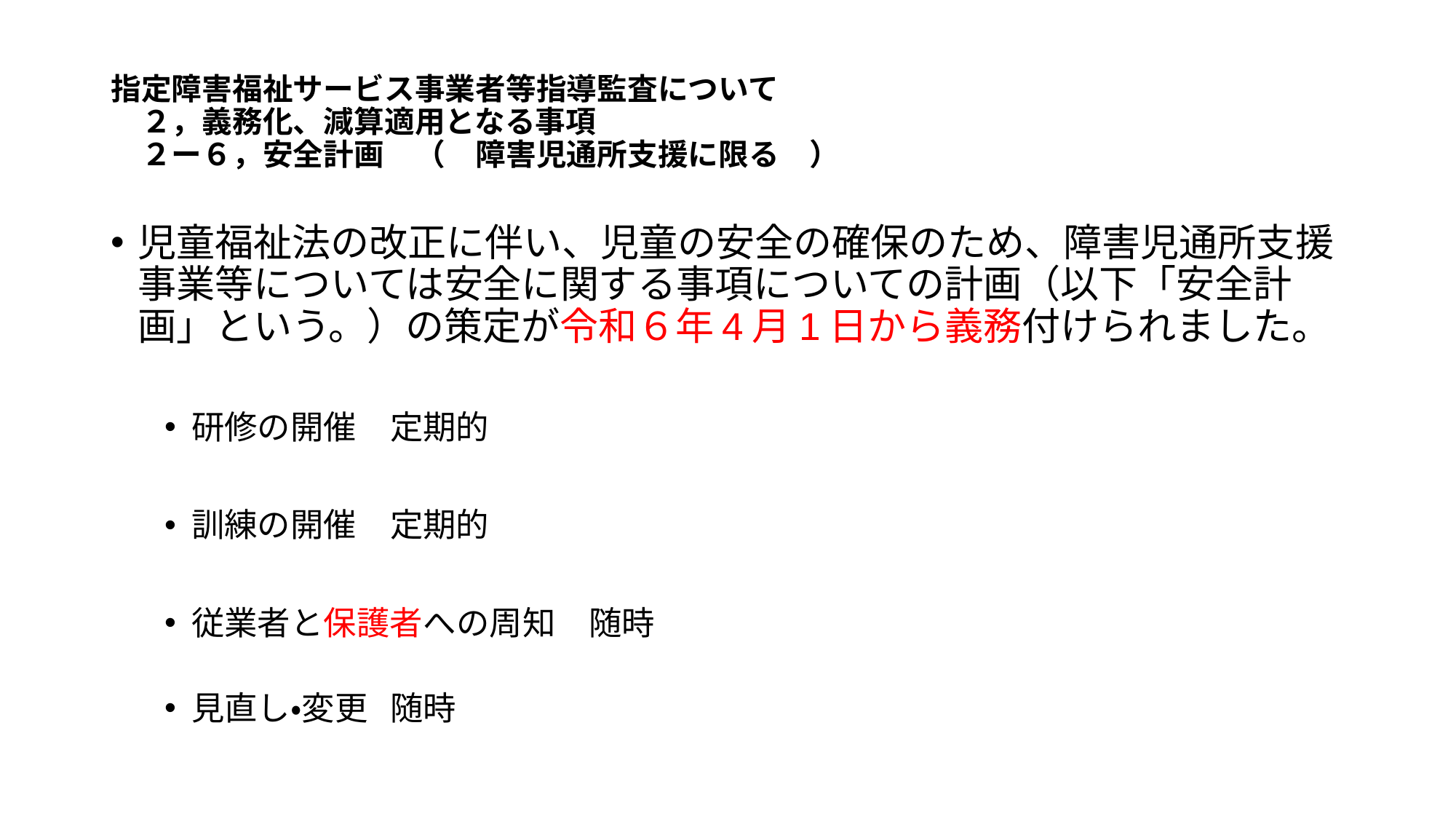

# 指定障害福祉サービス事業者等指導監査について 　２，義務化、減算適用となる事項 　２ー６，安全計画　（　障害児通所支援に限る　）
児童福祉法の改正に伴い、児童の安全の確保のため、障害児通所支援事業等については安全に関する事項についての計画（以下「安全計画」という。）の策定が令和６年4月1日から義務付けられました。

研修の開催				定期的

訓練の開催				定期的

従業者と保護者への周知		随時

見直し・変更				随時